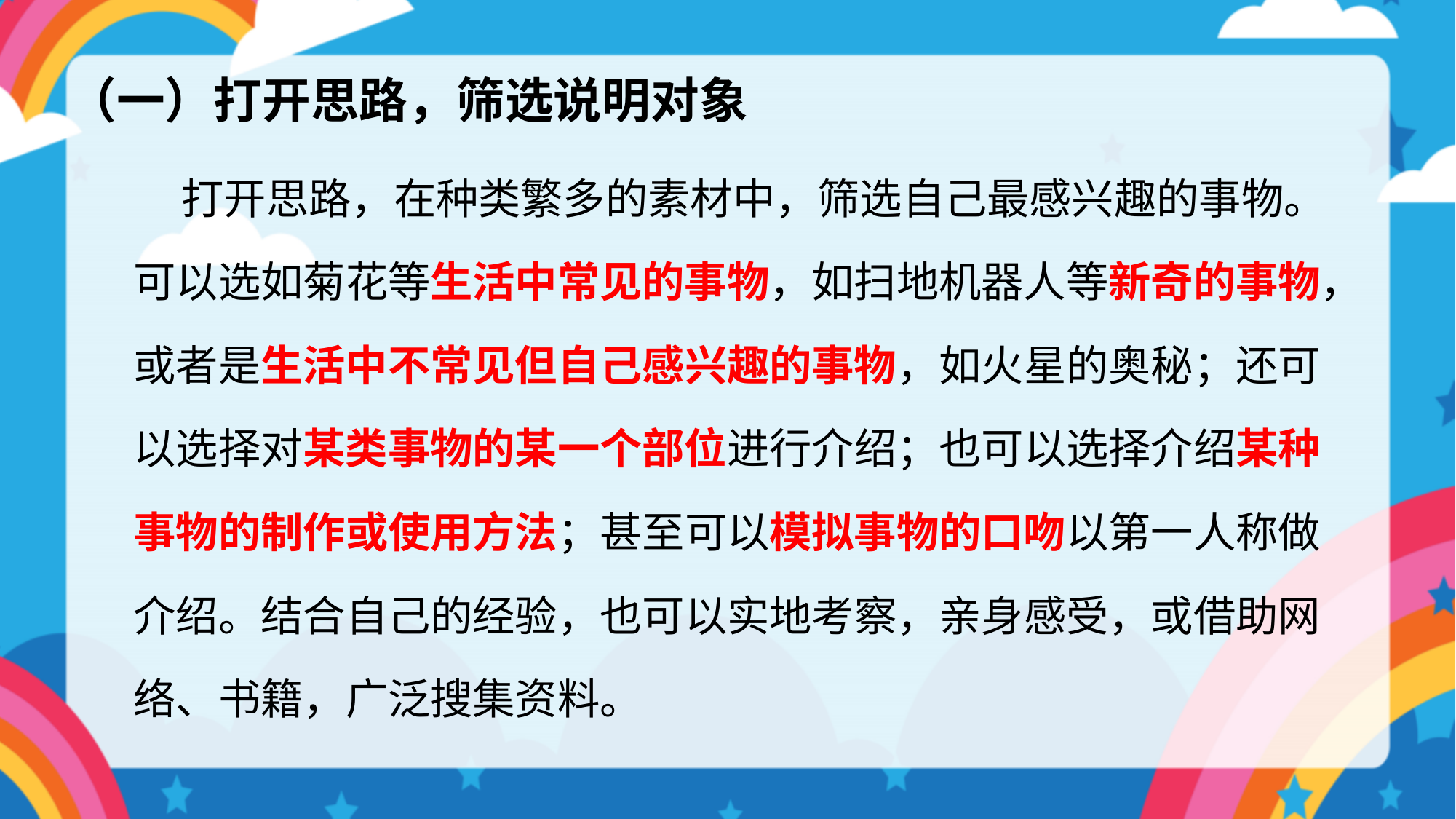

（一）打开思路，筛选说明对象
    打开思路，在种类繁多的素材中，筛选自己最感兴趣的事物。可以选如菊花等生活中常见的事物，如扫地机器人等新奇的事物，或者是生活中不常见但自己感兴趣的事物，如火星的奥秘；还可以选择对某类事物的某一个部位进行介绍；也可以选择介绍某种事物的制作或使用方法；甚至可以模拟事物的口吻以第一人称做介绍。结合自己的经验，也可以实地考察，亲身感受，或借助网络、书籍，广泛搜集资料。